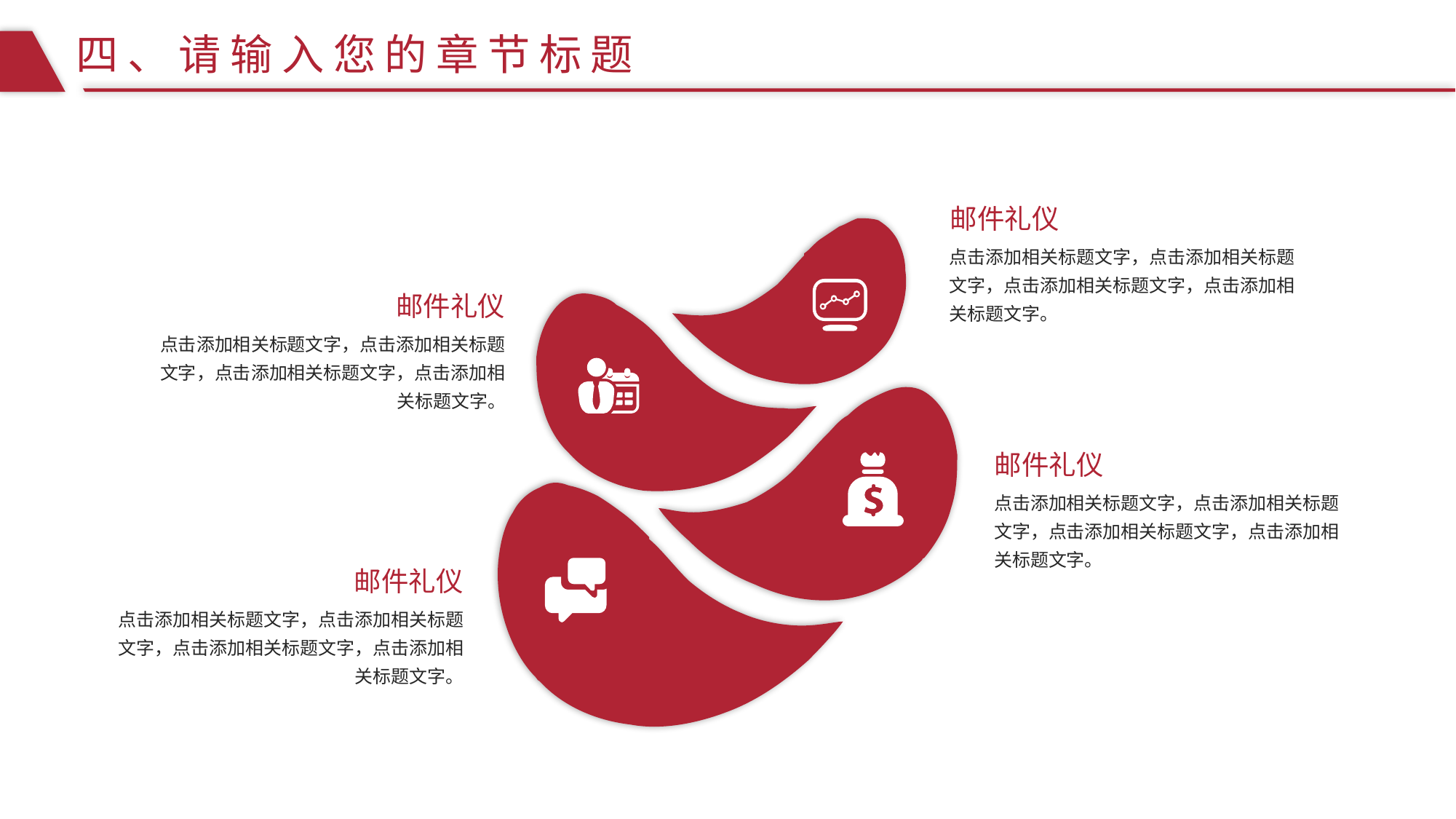

四、请输入您的章节标题

邮件礼仪
点击添加相关标题文字，点击添加相关标题文字，点击添加相关标题文字，点击添加相关标题文字。

邮件礼仪
点击添加相关标题文字，点击添加相关标题文字，点击添加相关标题文字，点击添加相关标题文字。

邮件礼仪
点击添加相关标题文字，点击添加相关标题文字，点击添加相关标题文字，点击添加相关标题文字。

邮件礼仪
点击添加相关标题文字，点击添加相关标题文字，点击添加相关标题文字，点击添加相关标题文字。